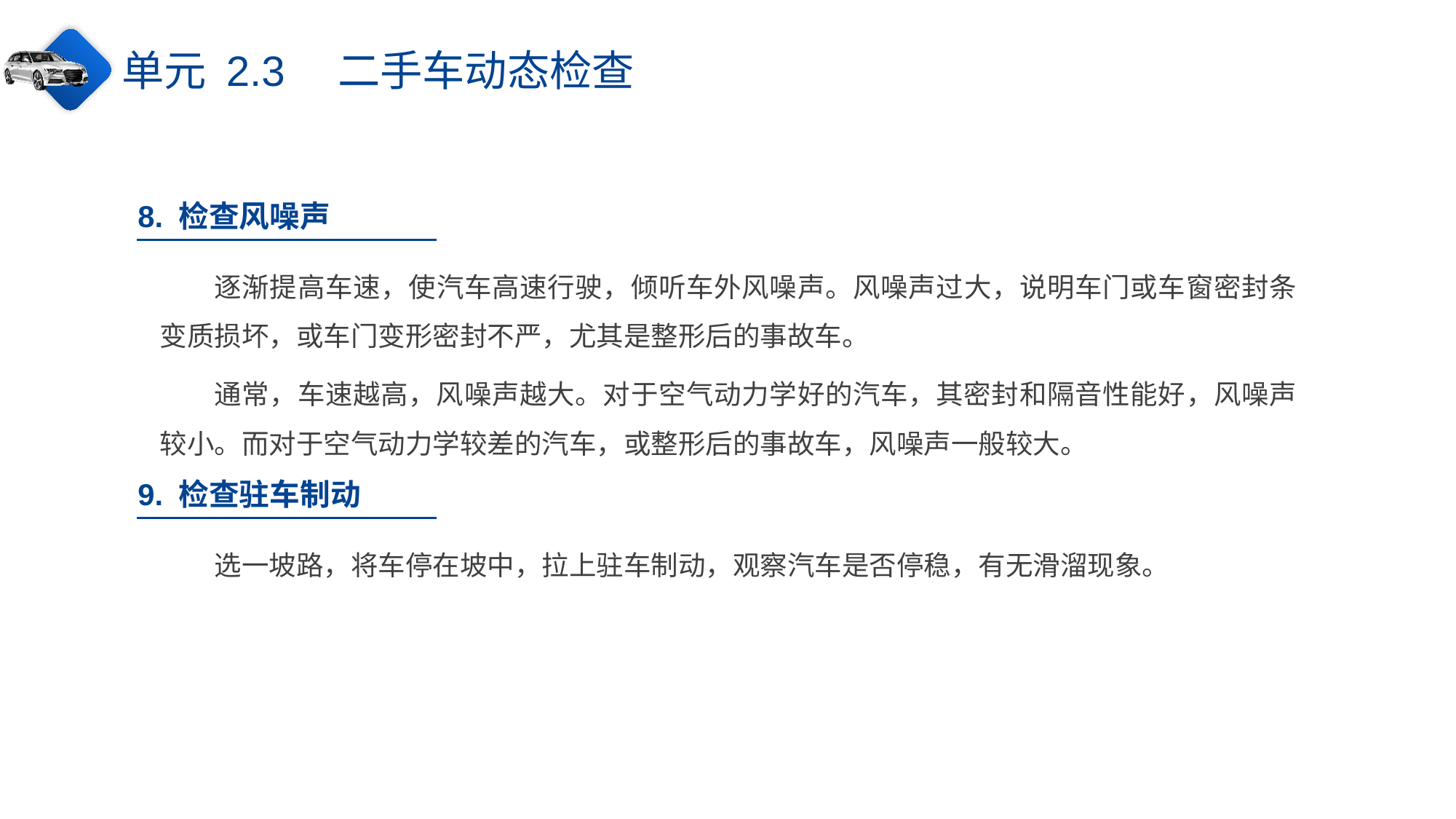

单元 2.3　二手车动态检查
8. 检查风噪声
逐渐提高车速，使汽车高速行驶，倾听车外风噪声。风噪声过大，说明车门或车窗密封条变质损坏，或车门变形密封不严，尤其是整形后的事故车。
通常，车速越高，风噪声越大。对于空气动力学好的汽车，其密封和隔音性能好，风噪声较小。而对于空气动力学较差的汽车，或整形后的事故车，风噪声一般较大。
9. 检查驻车制动
选一坡路，将车停在坡中，拉上驻车制动，观察汽车是否停稳，有无滑溜现象。